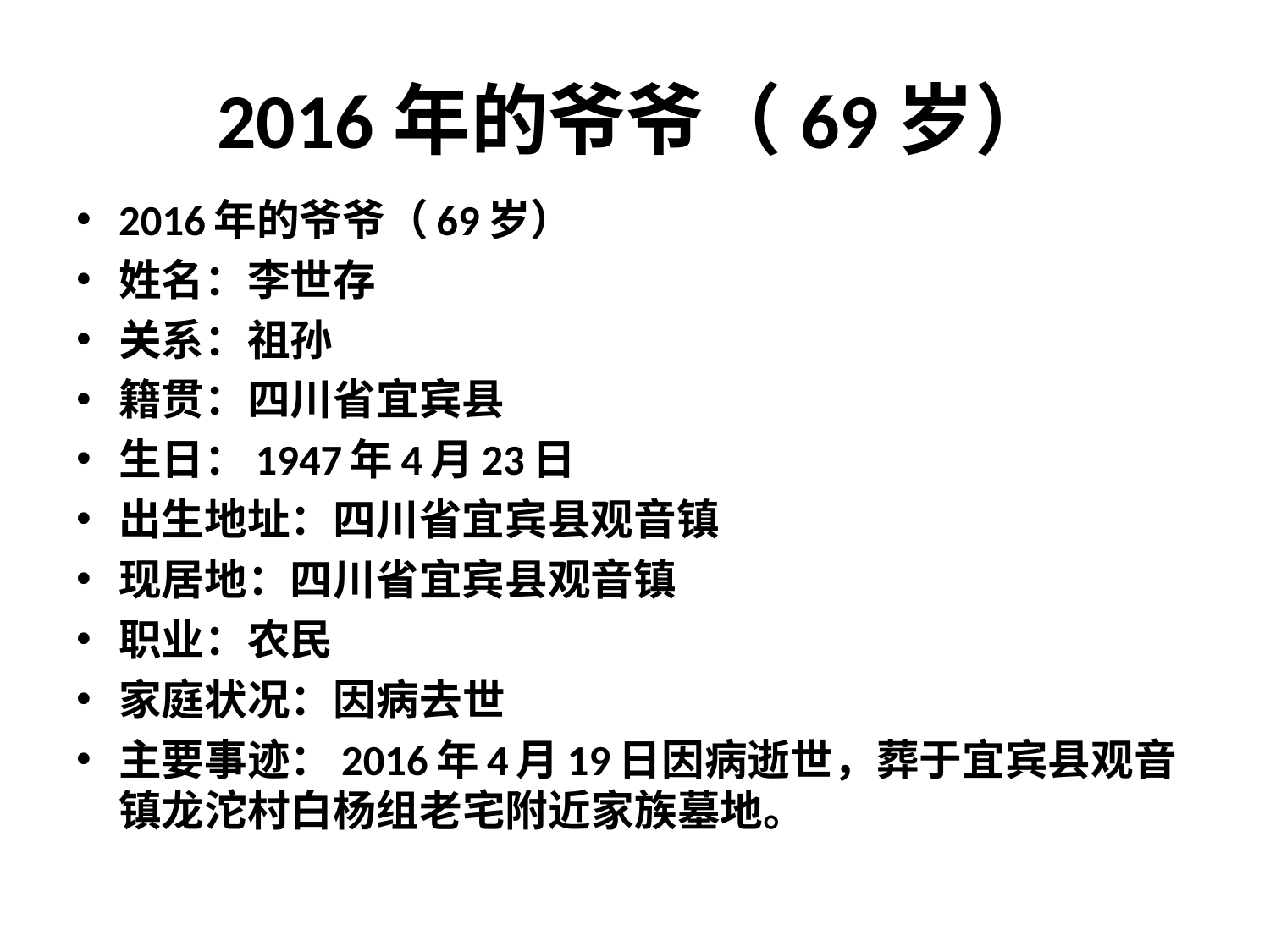

# 2016年的爷爷（69岁）
2016年的爷爷（69岁）
姓名：李世存
关系：祖孙
籍贯：四川省宜宾县
生日：1947年4月23日
出生地址：四川省宜宾县观音镇
现居地：四川省宜宾县观音镇
职业：农民
家庭状况：因病去世
主要事迹：2016年4月19日因病逝世，葬于宜宾县观音镇龙沱村白杨组老宅附近家族墓地。